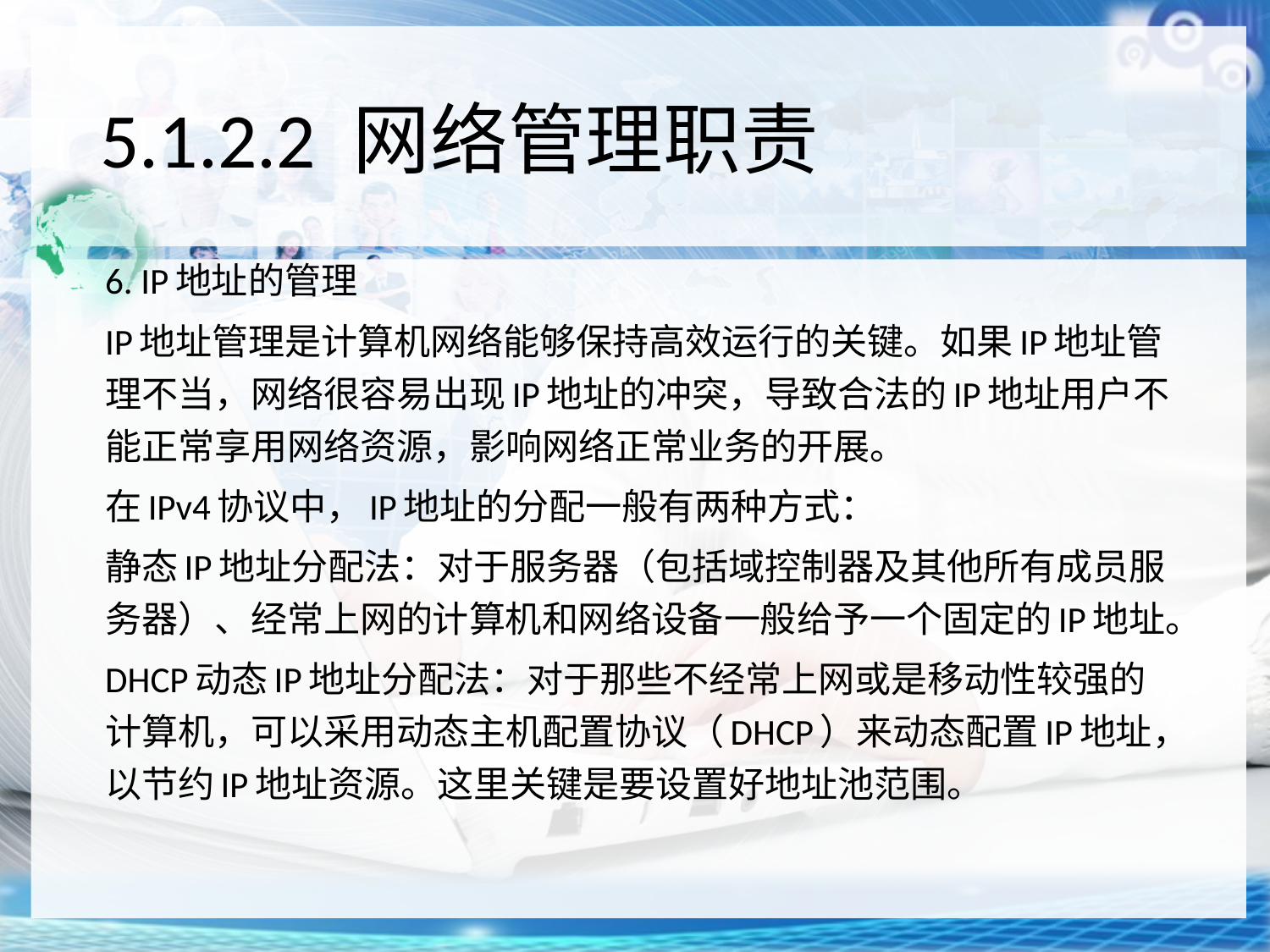

# 5.1.2.2 网络管理职责
6. IP地址的管理
IP地址管理是计算机网络能够保持高效运行的关键。如果IP地址管理不当，网络很容易出现IP地址的冲突，导致合法的IP地址用户不能正常享用网络资源，影响网络正常业务的开展。
在IPv4协议中，IP地址的分配一般有两种方式：
静态IP地址分配法：对于服务器（包括域控制器及其他所有成员服务器）、经常上网的计算机和网络设备一般给予一个固定的IP地址。
DHCP动态IP地址分配法：对于那些不经常上网或是移动性较强的计算机，可以采用动态主机配置协议（DHCP）来动态配置IP地址，以节约IP地址资源。这里关键是要设置好地址池范围。